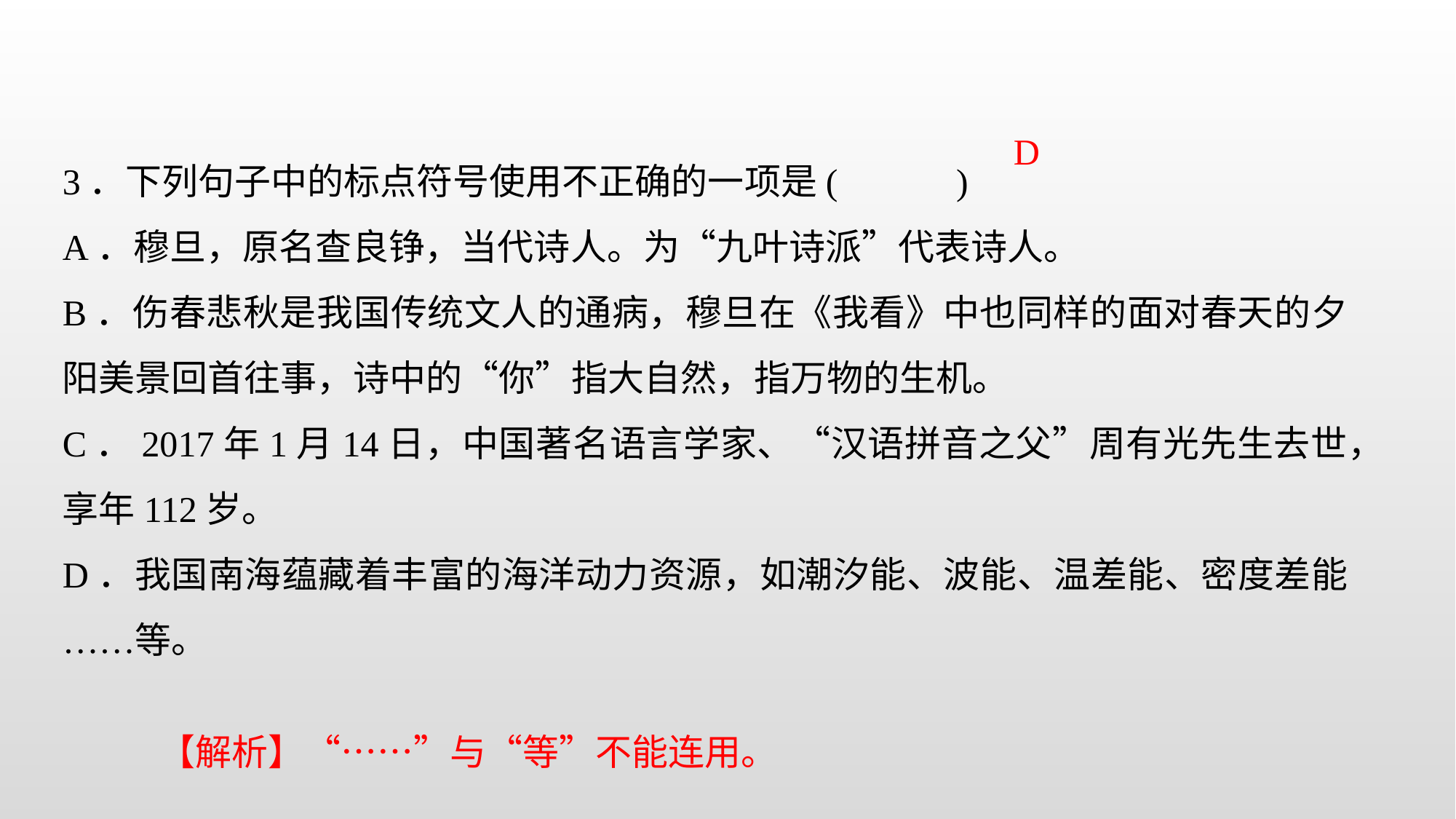

D
3．下列句子中的标点符号使用不正确的一项是(             )
A．穆旦，原名查良铮，当代诗人。为“九叶诗派”代表诗人。
B．伤春悲秋是我国传统文人的通病，穆旦在《我看》中也同样的面对春天的夕阳美景回首往事，诗中的“你”指大自然，指万物的生机。
C．2017年1月14日，中国著名语言学家、“汉语拼音之父”周有光先生去世，享年112岁。
D．我国南海蕴藏着丰富的海洋动力资源，如潮汐能、波能、温差能、密度差能……等。
【解析】“……”与“等”不能连用。